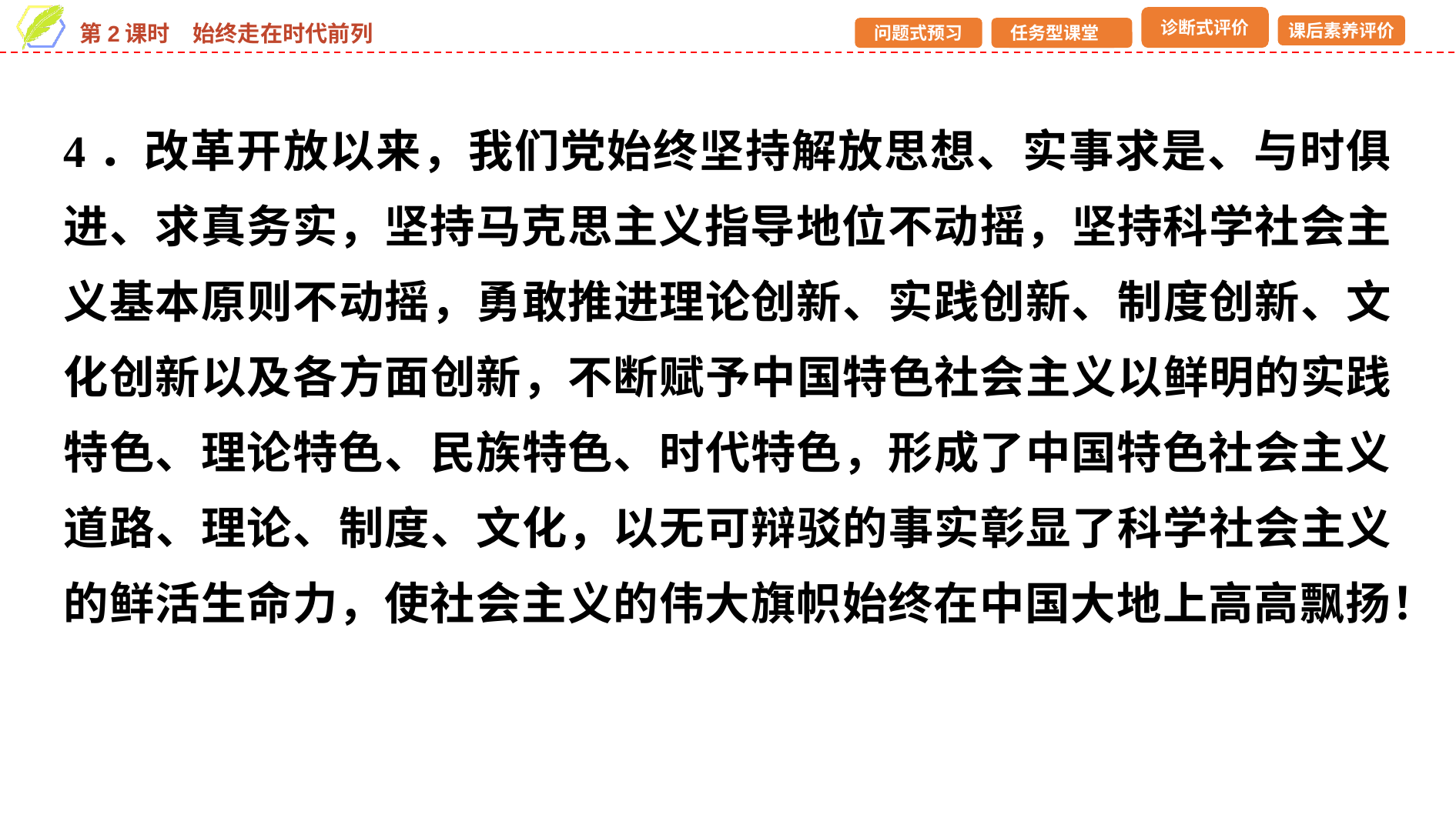

4．改革开放以来，我们党始终坚持解放思想、实事求是、与时俱进、求真务实，坚持马克思主义指导地位不动摇，坚持科学社会主义基本原则不动摇，勇敢推进理论创新、实践创新、制度创新、文化创新以及各方面创新，不断赋予中国特色社会主义以鲜明的实践特色、理论特色、民族特色、时代特色，形成了中国特色社会主义道路、理论、制度、文化，以无可辩驳的事实彰显了科学社会主义的鲜活生命力，使社会主义的伟大旗帜始终在中国大地上高高飘扬！